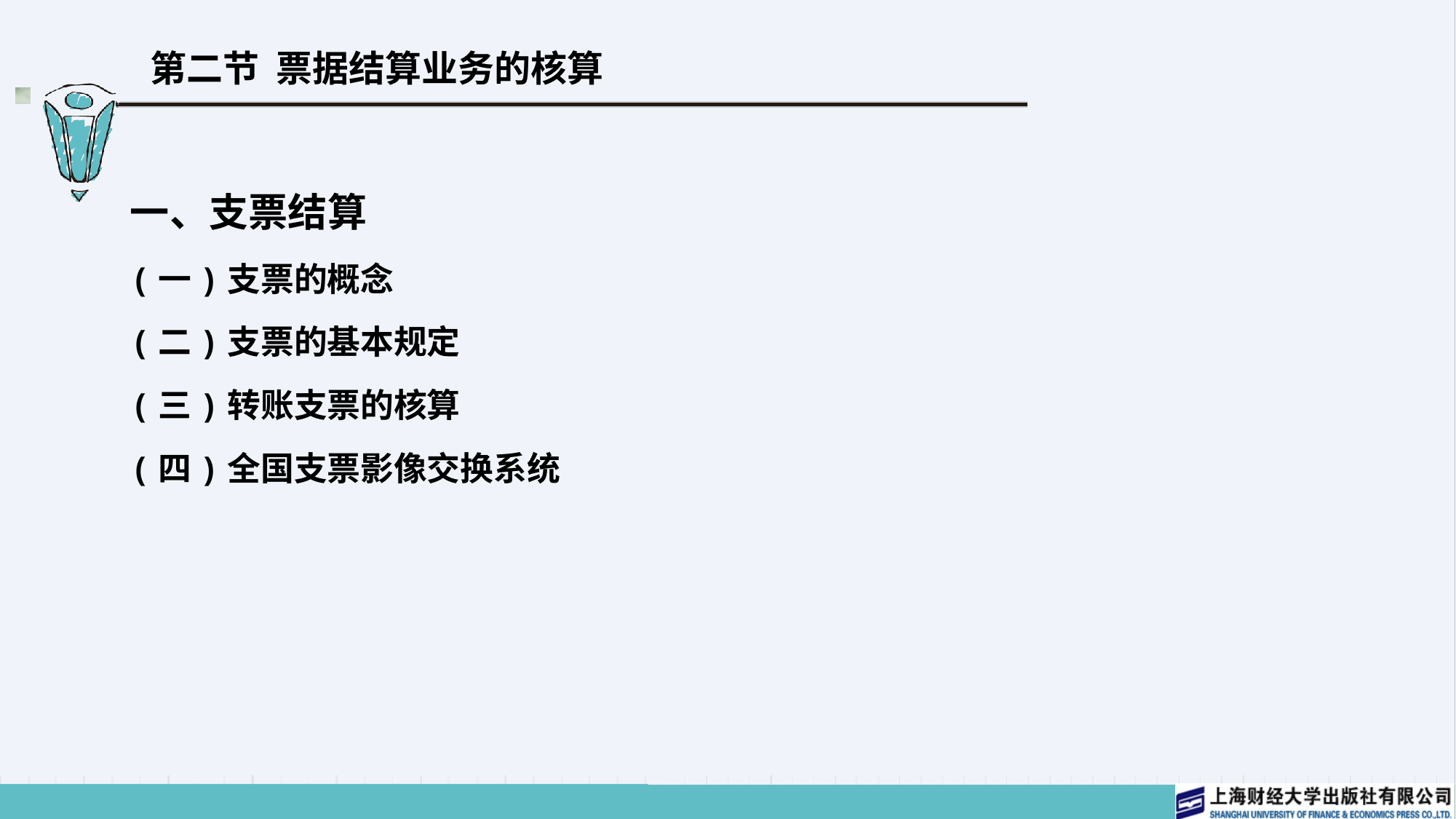

# 第二节  票据结算业务的核算
一、支票结算
(一)支票的概念
(二)支票的基本规定
(三)转账支票的核算
(四)全国支票影像交换系统